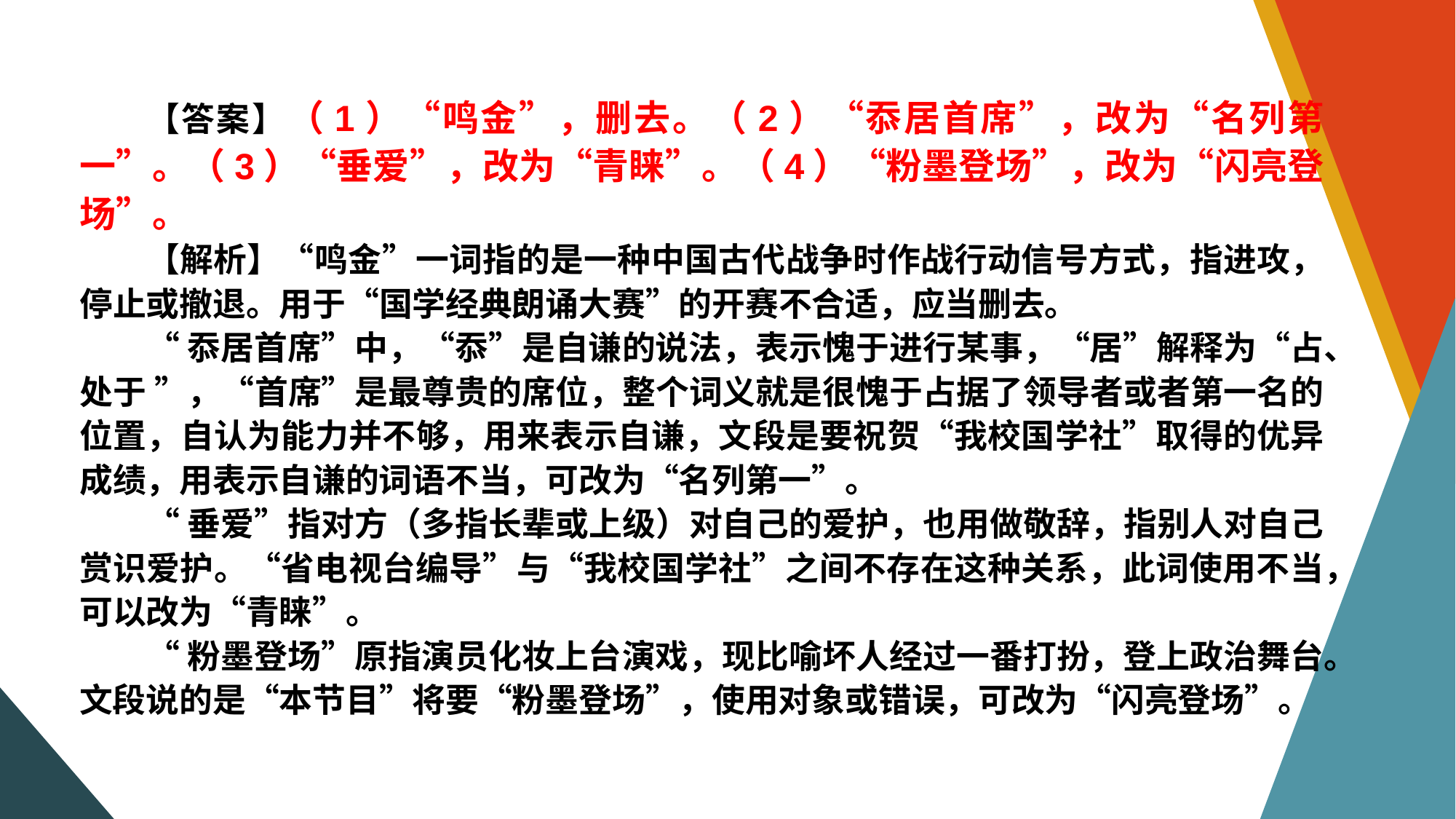

-23-
【答案】（1）“鸣金”，删去。（2）“忝居首席”，改为“名列第一”。（3）“垂爱”，改为“青睐”。（4）“粉墨登场”，改为“闪亮登场”。
【解析】“鸣金”一词指的是一种中国古代战争时作战行动信号方式，指进攻，停止或撤退。用于“国学经典朗诵大赛”的开赛不合适，应当删去。
“忝居首席”中，“忝”是自谦的说法，表示愧于进行某事，“居”解释为“占、处于 ”，“首席”是最尊贵的席位，整个词义就是很愧于占据了领导者或者第一名的位置，自认为能力并不够，用来表示自谦，文段是要祝贺“我校国学社”取得的优异成绩，用表示自谦的词语不当，可改为“名列第一”。
“垂爱”指对方（多指长辈或上级）对自己的爱护，也用做敬辞，指别人对自己赏识爱护。“省电视台编导”与“我校国学社”之间不存在这种关系，此词使用不当，可以改为“青睐”。
“粉墨登场”原指演员化妆上台演戏，现比喻坏人经过一番打扮，登上政治舞台。文段说的是“本节目”将要“粉墨登场”，使用对象或错误，可改为“闪亮登场”。